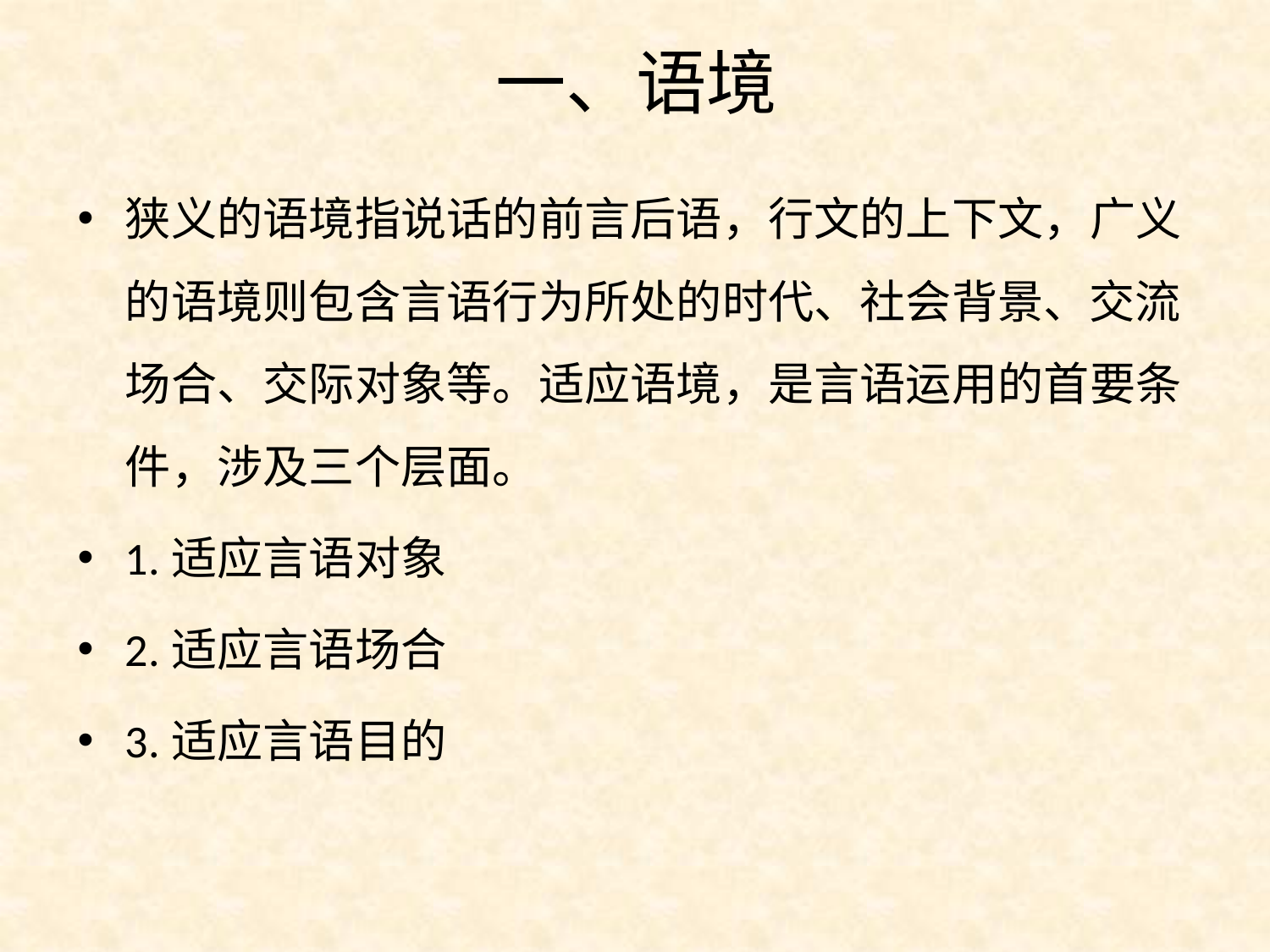

# 一、语境
狭义的语境指说话的前言后语，行文的上下文，广义的语境则包含言语行为所处的时代、社会背景、交流场合、交际对象等。适应语境，是言语运用的首要条件，涉及三个层面。
1.适应言语对象
2.适应言语场合
3.适应言语目的